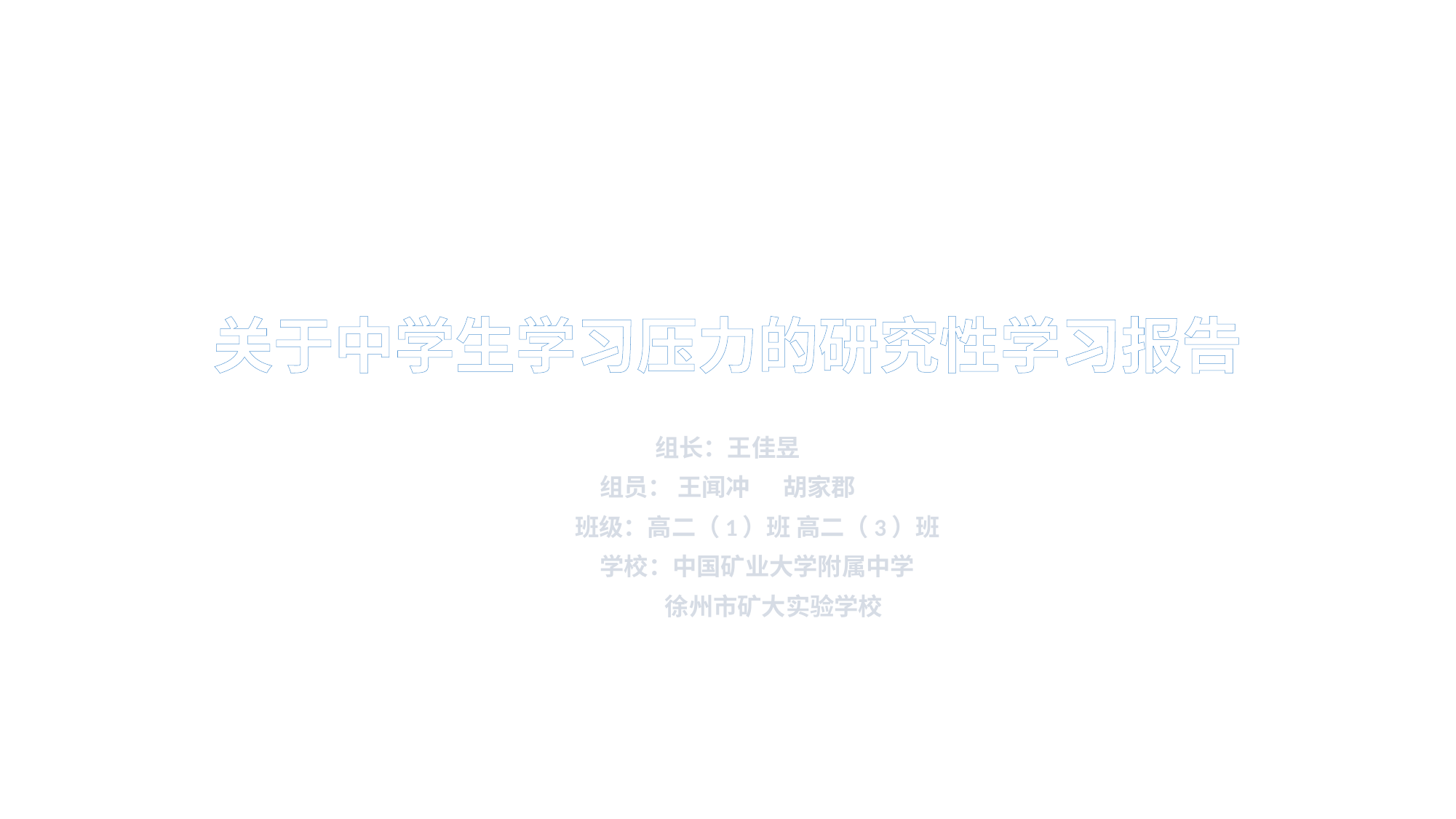

# 关于中学生学习压力的研究性学习报告
组长：王佳昱
组员： 王闻冲      胡家郡
          班级：高二（1）班 高二（3）班
          学校：中国矿业大学附属中学
                徐州市矿大实验学校